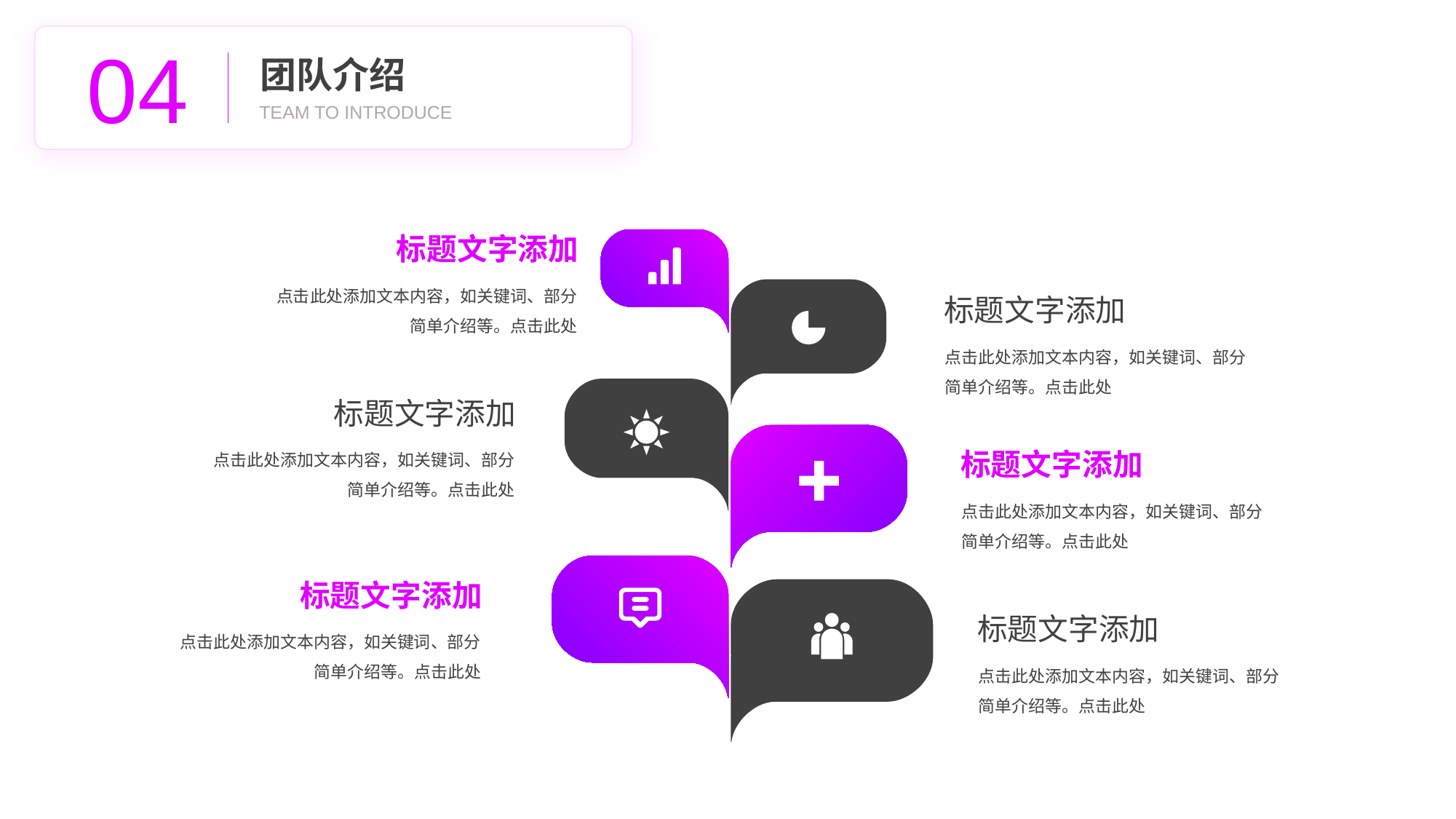

04
团队介绍
TEAM TO INTRODUCE
标题文字添加
点击此处添加文本内容，如关键词、部分简单介绍等。点击此处

标题文字添加
点击此处添加文本内容，如关键词、部分简单介绍等。点击此处

标题文字添加
点击此处添加文本内容，如关键词、部分简单介绍等。点击此处

标题文字添加
点击此处添加文本内容，如关键词、部分简单介绍等。点击此处

标题文字添加
点击此处添加文本内容，如关键词、部分简单介绍等。点击此处

标题文字添加
点击此处添加文本内容，如关键词、部分简单介绍等。点击此处